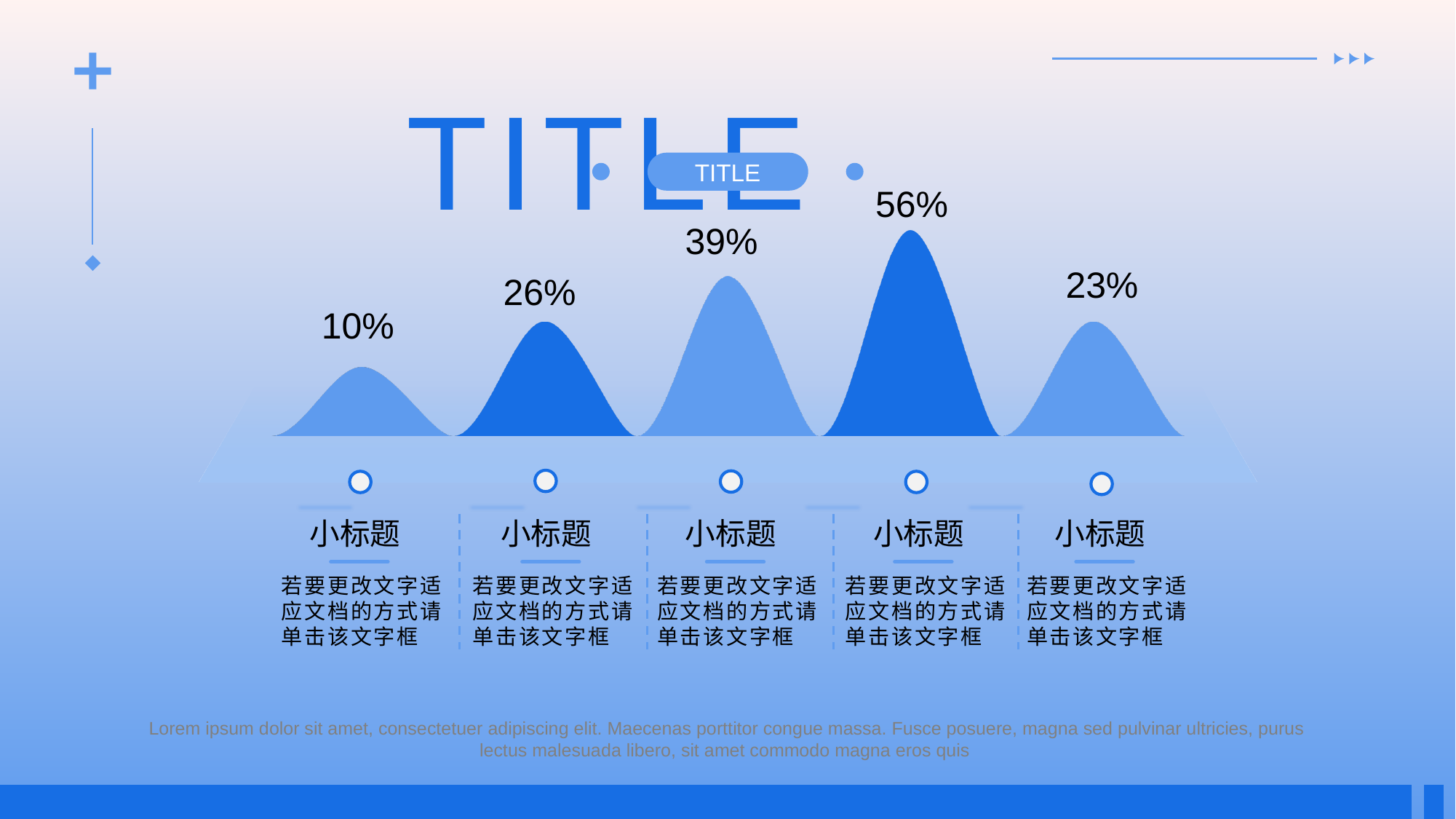

TITLE
TITLE

56%

### Chart

| Category | 系列 1 |
|---|---|
| 类别 1 | 1.5 |
| 类别 2 | 2.5 |
| 类别 3 | 3.5 |
| 类别 4 | 4.5 |
| 大 | 2.5 |
39%

23%
26%
10%

小标题
小标题
小标题
小标题
小标题
若要更改文字适应文档的方式请单击该文字框
若要更改文字适应文档的方式请单击该文字框
若要更改文字适应文档的方式请单击该文字框
若要更改文字适应文档的方式请单击该文字框
若要更改文字适应文档的方式请单击该文字框
Lorem ipsum dolor sit amet, consectetuer adipiscing elit. Maecenas porttitor congue massa. Fusce posuere, magna sed pulvinar ultricies, purus lectus malesuada libero, sit amet commodo magna eros quis